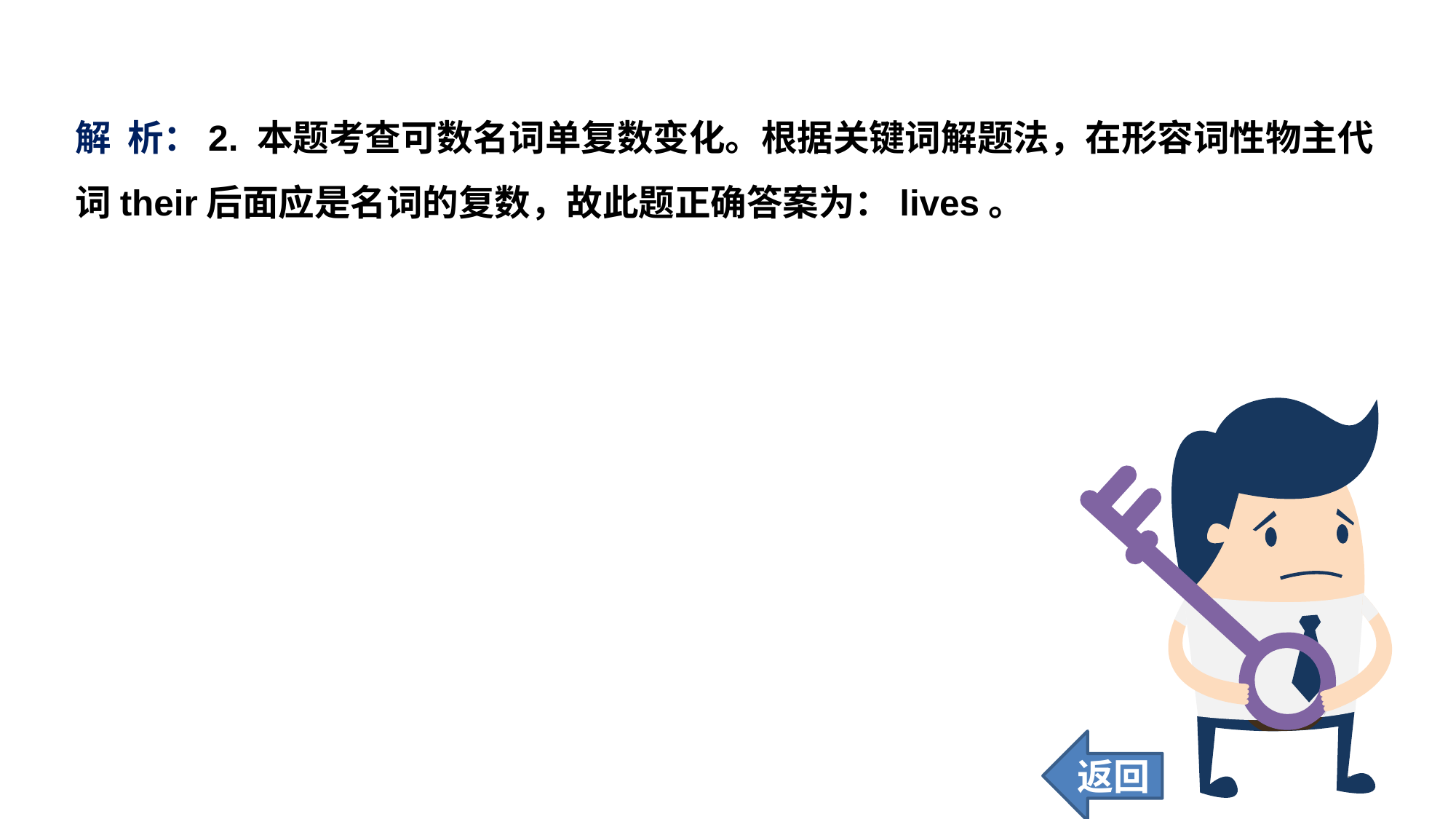

解  析：2. 本题考查可数名词单复数变化。根据关键词解题法，在形容词性物主代词their后面应是名词的复数，故此题正确答案为：lives。

返回
172